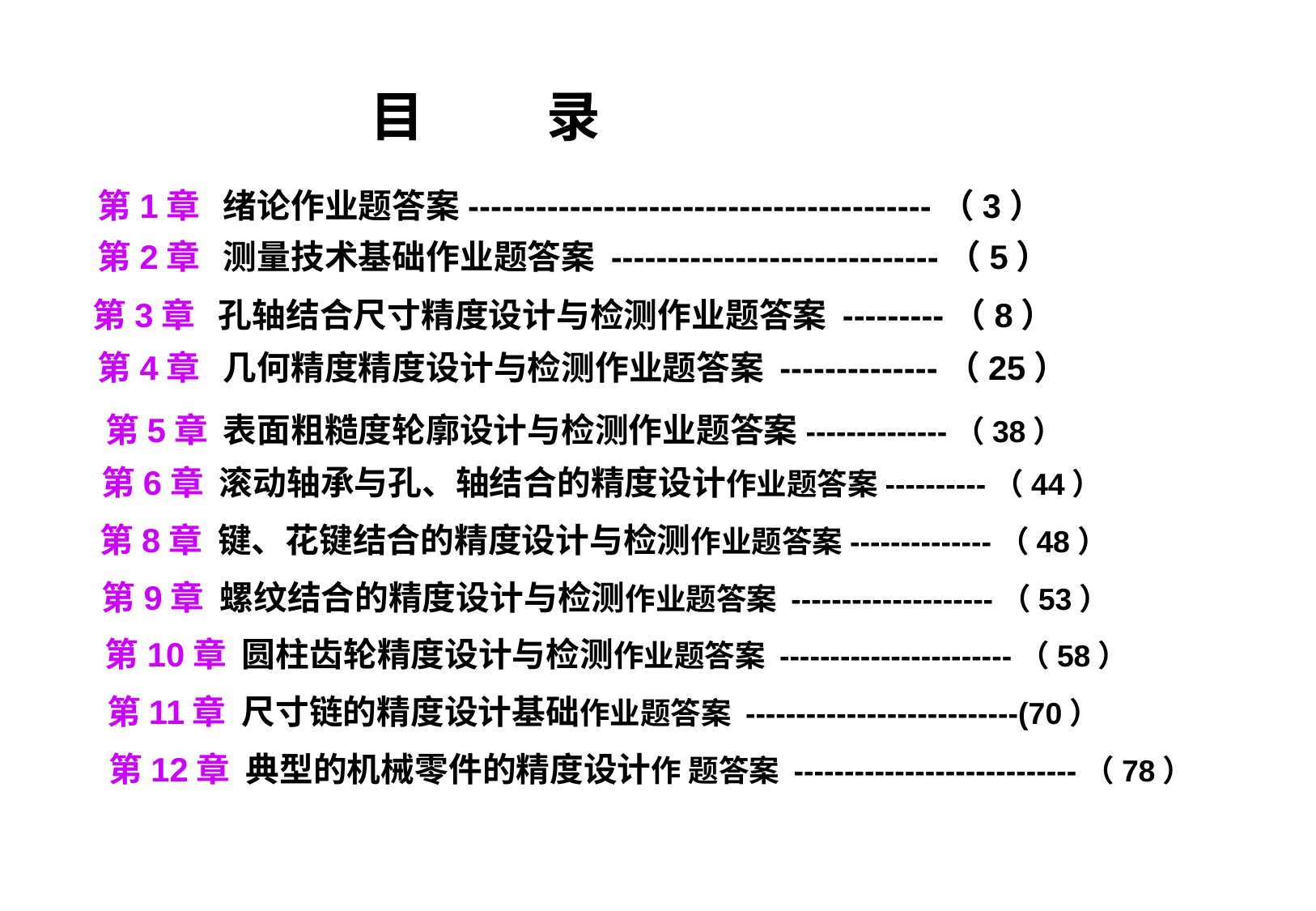

目          录
第1章   绪论作业题答案-----------------------------------------（3）
第2章   测量技术基础作业题答案 -----------------------------（5）
第3章   孔轴结合尺寸精度设计与检测作业题答案 ---------（8）
第4章   几何精度精度设计与检测作业题答案 --------------（25）
第5章  表面粗糙度轮廓设计与检测作业题答案--------------（38）
第6章  滚动轴承与孔、轴结合的精度设计作业题答案----------（44）
第8章  键、花键结合的精度设计与检测作业题答案--------------（48）
第9章  螺纹结合的精度设计与检测作业题答案 --------------------（53）
第10章  圆柱齿轮精度设计与检测作业题答案 -----------------------（58）
第11章  尺寸链的精度设计基础作业题答案 ---------------------------(70）
第12章  典型的机械零件的精度设计作 题答案 ----------------------------（78）
2